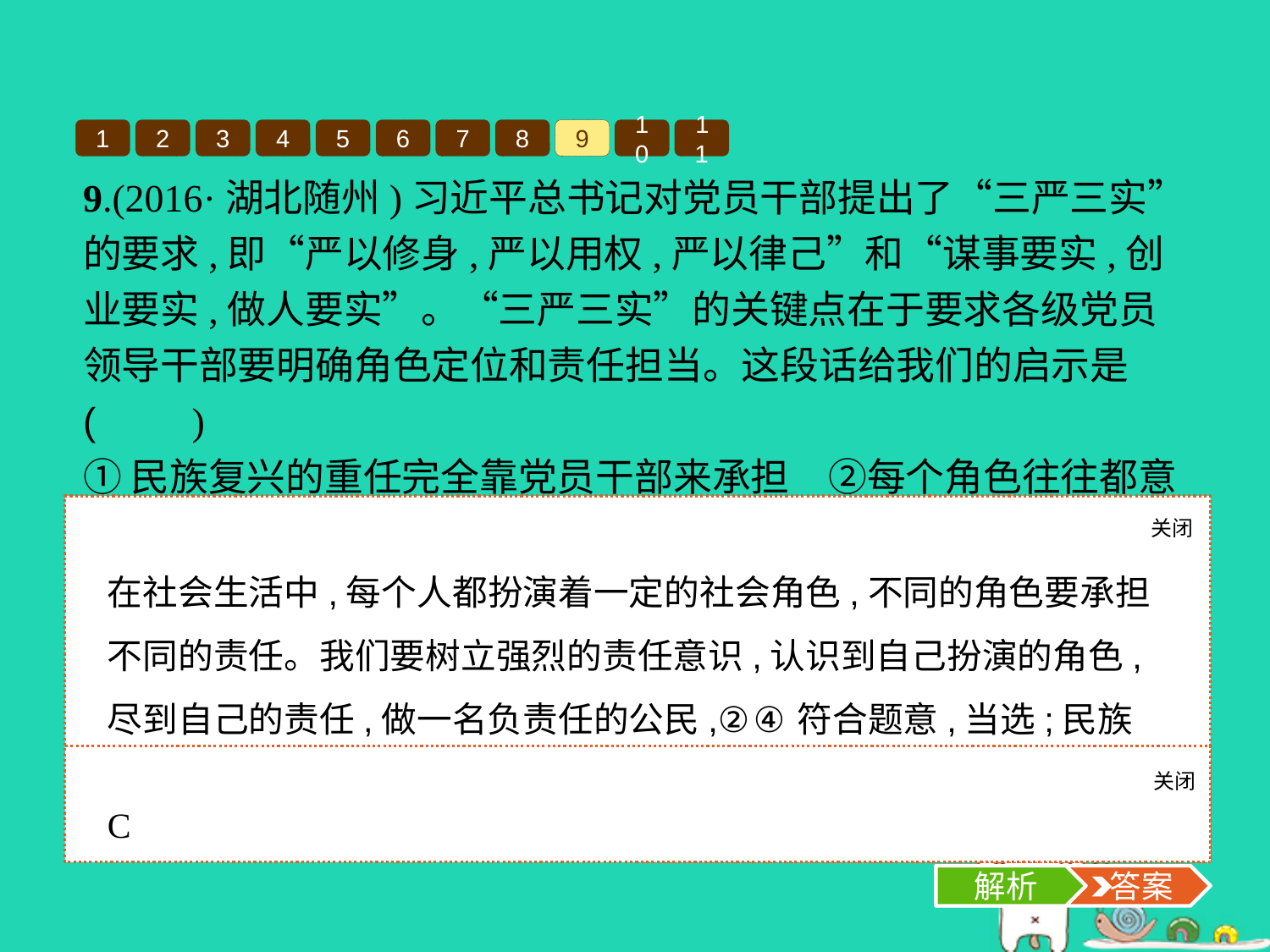

1
2
3
4
5
6
7
8
9
10
11
9.(2016·湖北随州)习近平总书记对党员干部提出了“三严三实”的要求,即“严以修身,严以用权,严以律己”和“谋事要实,创业要实,做人要实”。“三严三实”的关键点在于要求各级党员领导干部要明确角色定位和责任担当。这段话给我们的启示是 (　　)
①民族复兴的重任完全靠党员干部来承担　②每个角色往往都意味着一种责任,我们要认识到自己扮演的角色,尽到自己的责任　③只要是对自己负责的人,就一定能承担起对他人、对社会的责任　④我们每个人都应该具有社会责任感,做一个负责任的公民
A.②③	B.①②	C.②④	D.①④

关闭
解析

在社会生活中,每个人都扮演着一定的社会角色,不同的角色要承担不同的责任。我们要树立强烈的责任意识,认识到自己扮演的角色,尽到自己的责任,做一名负责任的公民,②④符合题意,当选;民族复兴的责任需要广大人民来承担,①说法错误,③说法太绝对,应排除。故选C项。

关闭
解析
  答案

C
解析
  答案